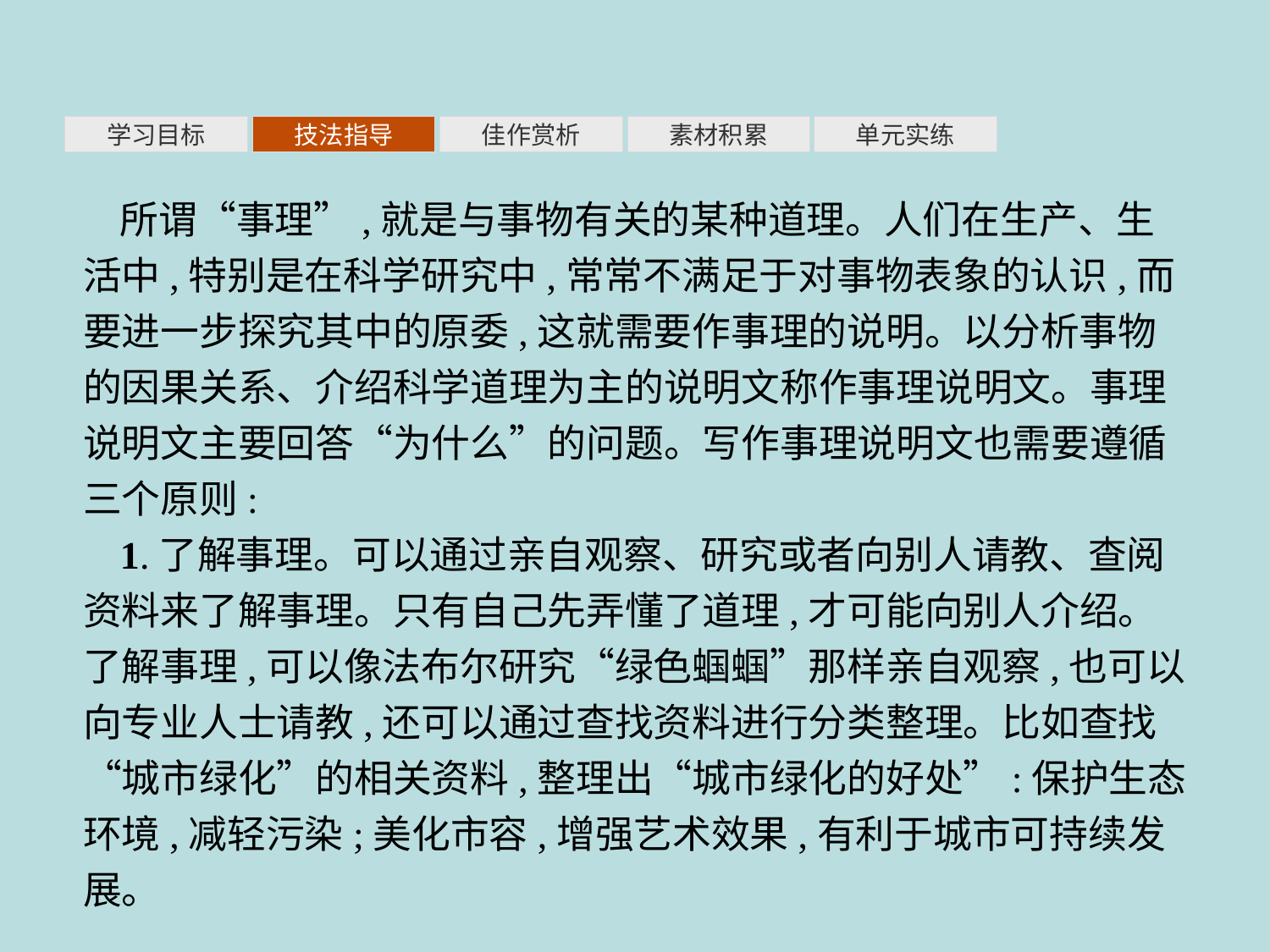

素材积累
学习目标
技法指导
佳作赏析
单元实练
所谓“事理”,就是与事物有关的某种道理。人们在生产、生活中,特别是在科学研究中,常常不满足于对事物表象的认识,而要进一步探究其中的原委,这就需要作事理的说明。以分析事物的因果关系、介绍科学道理为主的说明文称作事理说明文。事理说明文主要回答“为什么”的问题。写作事理说明文也需要遵循三个原则:
1.了解事理。可以通过亲自观察、研究或者向别人请教、查阅资料来了解事理。只有自己先弄懂了道理,才可能向别人介绍。了解事理,可以像法布尔研究“绿色蝈蝈”那样亲自观察,也可以向专业人士请教,还可以通过查找资料进行分类整理。比如查找“城市绿化”的相关资料,整理出“城市绿化的好处”:保护生态环境,减轻污染;美化市容,增强艺术效果,有利于城市可持续发展。